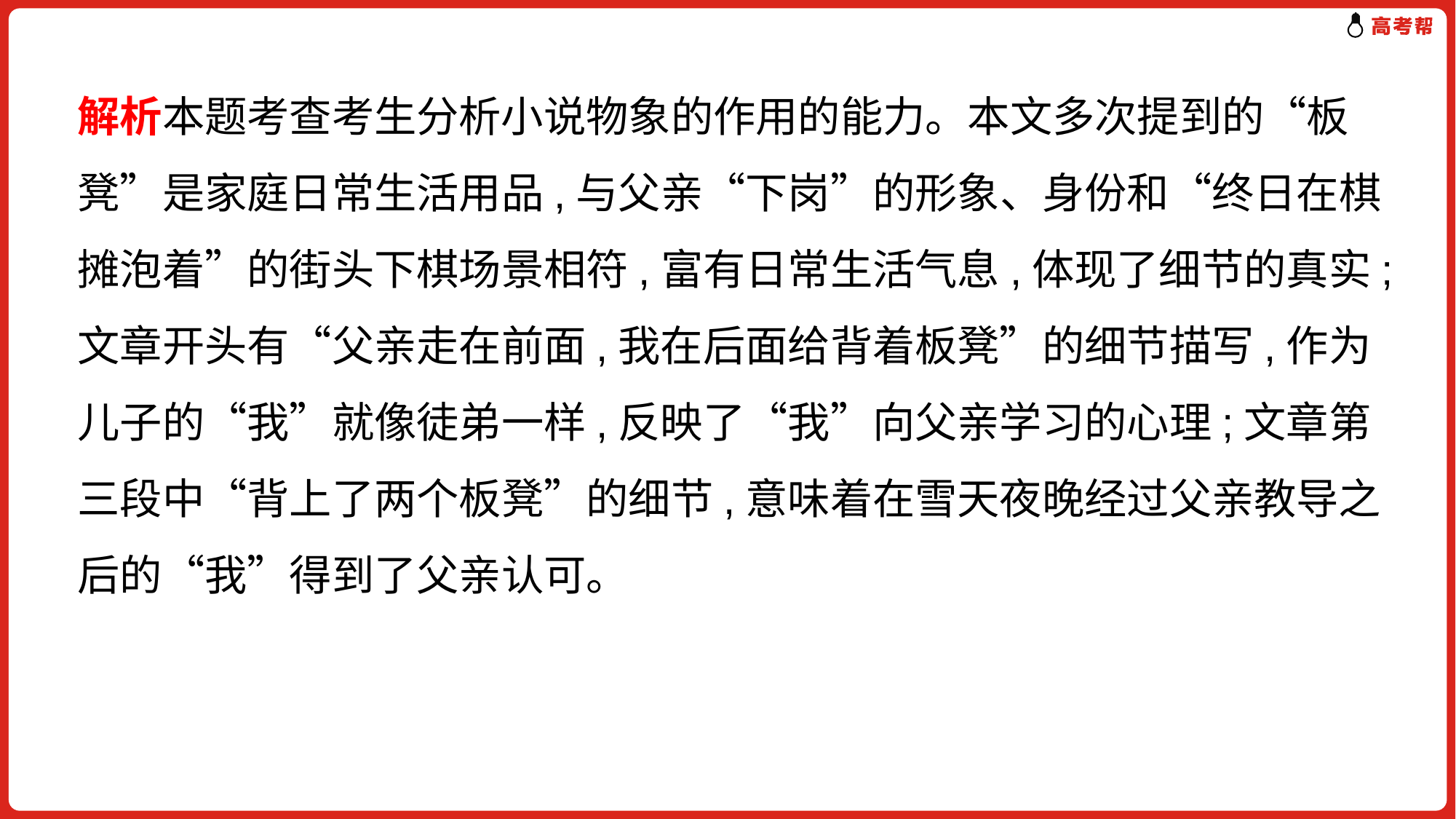

解析本题考查考生分析小说物象的作用的能力。本文多次提到的“板凳”是家庭日常生活用品,与父亲“下岗”的形象、身份和“终日在棋摊泡着”的街头下棋场景相符,富有日常生活气息,体现了细节的真实;文章开头有“父亲走在前面,我在后面给背着板凳”的细节描写,作为儿子的“我”就像徒弟一样,反映了“我”向父亲学习的心理;文章第三段中“背上了两个板凳”的细节,意味着在雪天夜晚经过父亲教导之后的“我”得到了父亲认可。